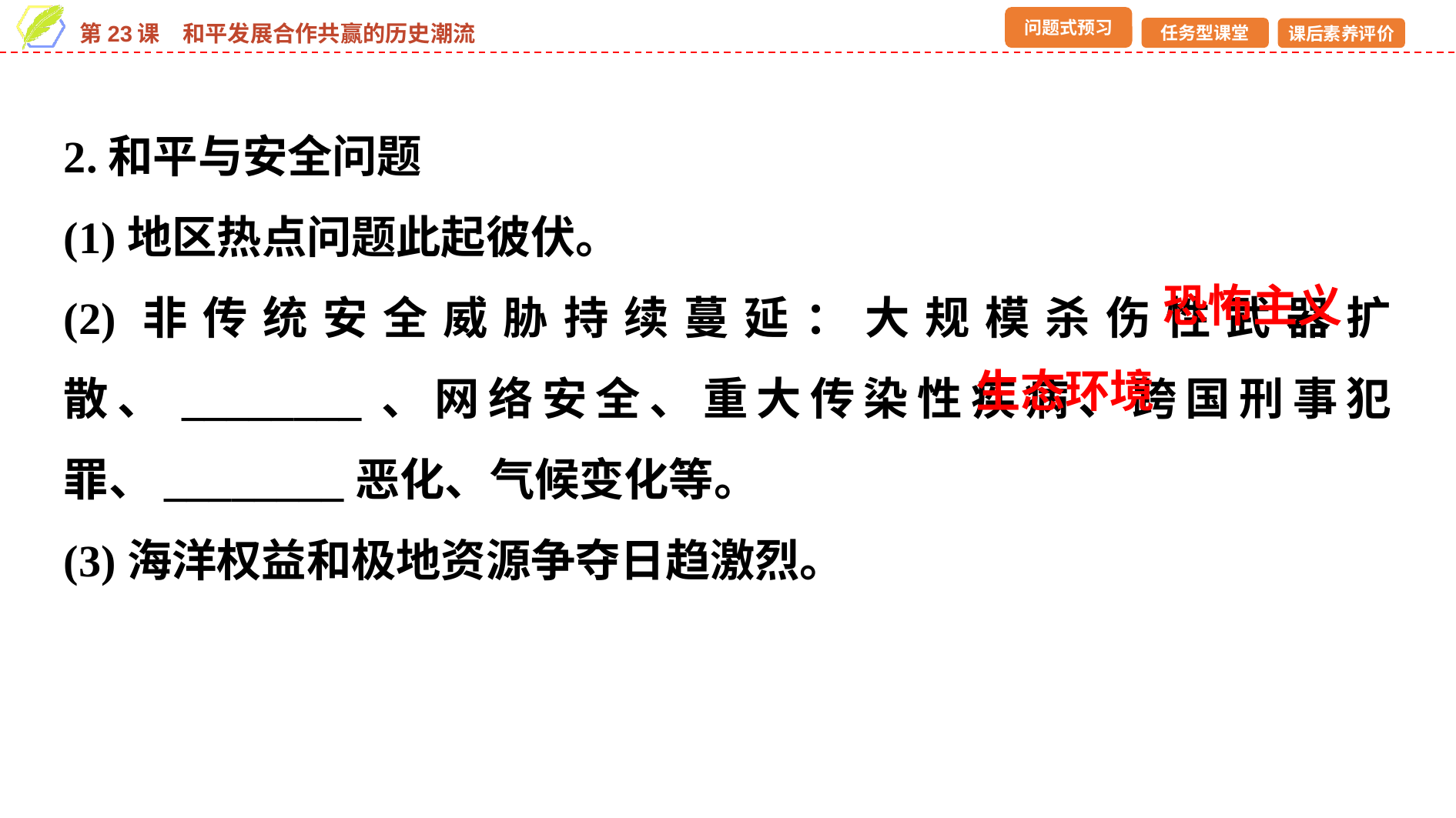

2.和平与安全问题
(1)地区热点问题此起彼伏。
(2)非传统安全威胁持续蔓延：大规模杀伤性武器扩散、________、网络安全、重大传染性疾病、跨国刑事犯罪、________恶化、气候变化等。
(3)海洋权益和极地资源争夺日趋激烈。
恐怖主义
生态环境